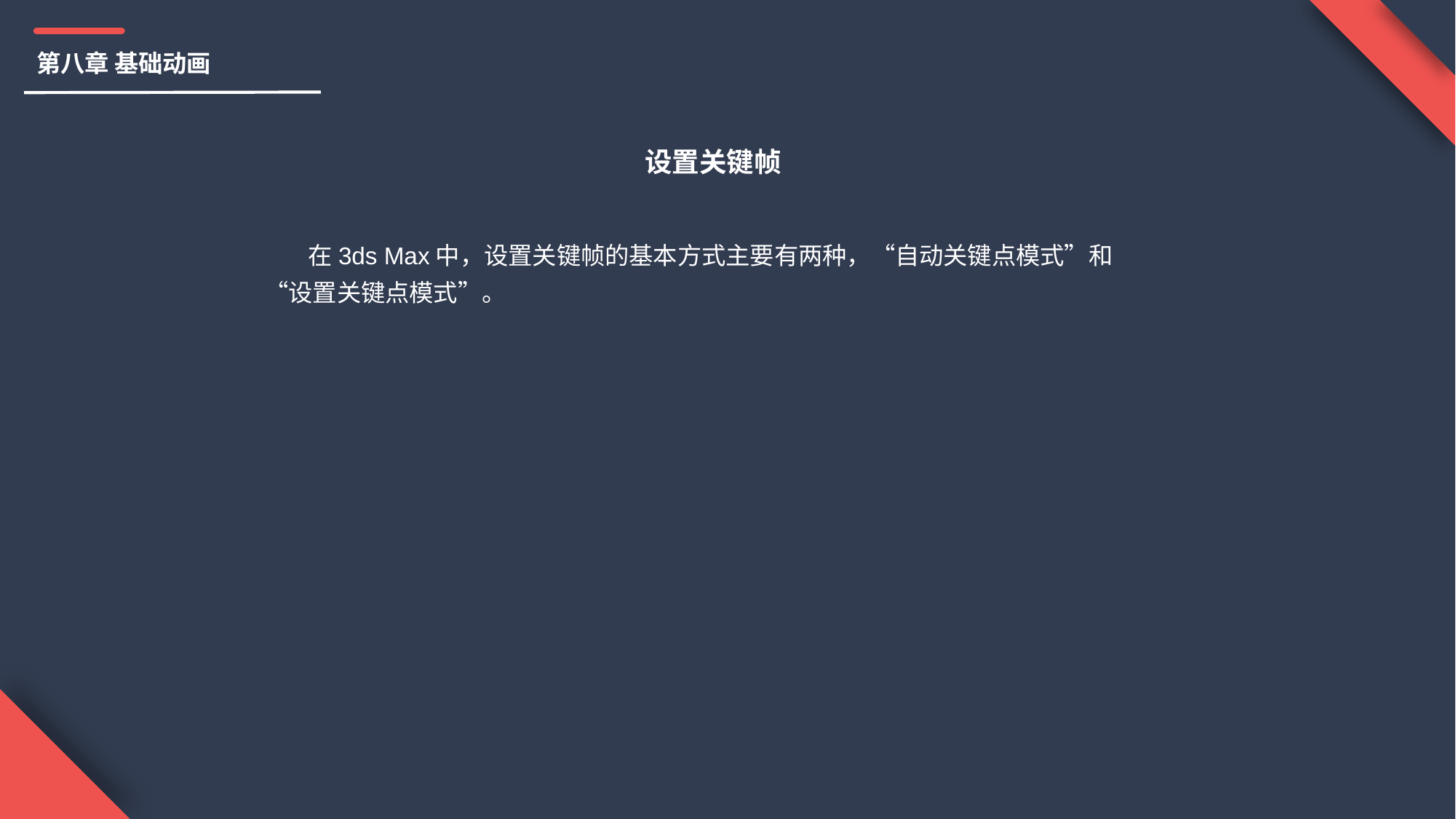

第八章 基础动画
设置关键帧
       在3ds Max中，设置关键帧的基本方式主要有两种，“自动关键点模式”和“设置关键点模式”。